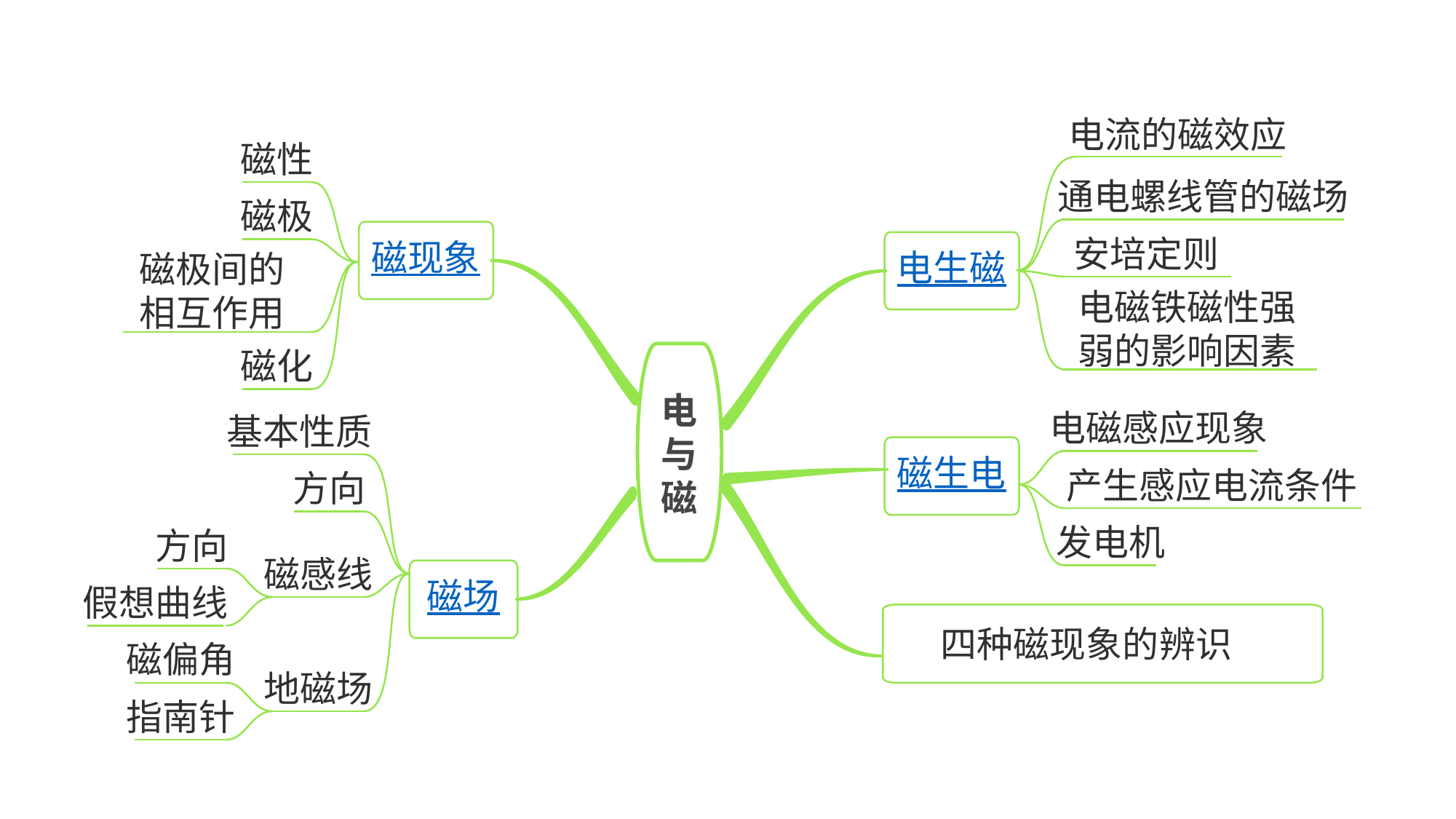

电流的磁效应

磁性

通电螺线管的磁场

磁极

磁现象

安培定则

电生磁

磁极间的
相互作用

电磁铁磁性强
弱的影响因素

磁化
电
与
磁
电磁感应现象

基本性质

磁生电

产生感应电流条件

方向

发电机

方向

磁场

四种磁现象的辨识
磁感线

假想曲线

磁偏角

地磁场
指南针